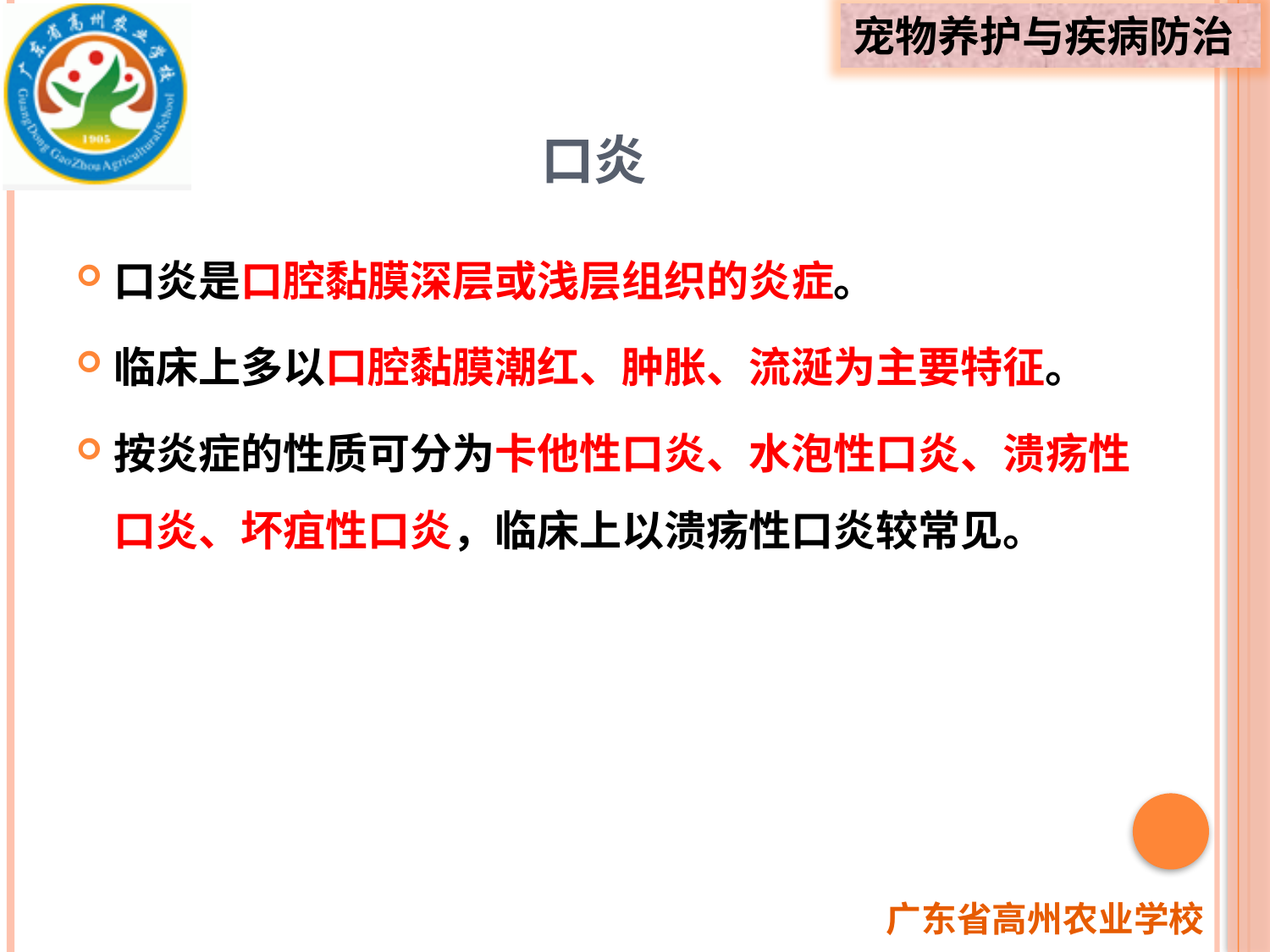

# 口炎
口炎是口腔黏膜深层或浅层组织的炎症。
临床上多以口腔黏膜潮红、肿胀、流涎为主要特征。
按炎症的性质可分为卡他性口炎、水泡性口炎、溃疡性口炎、坏疽性口炎，临床上以溃疡性口炎较常见。